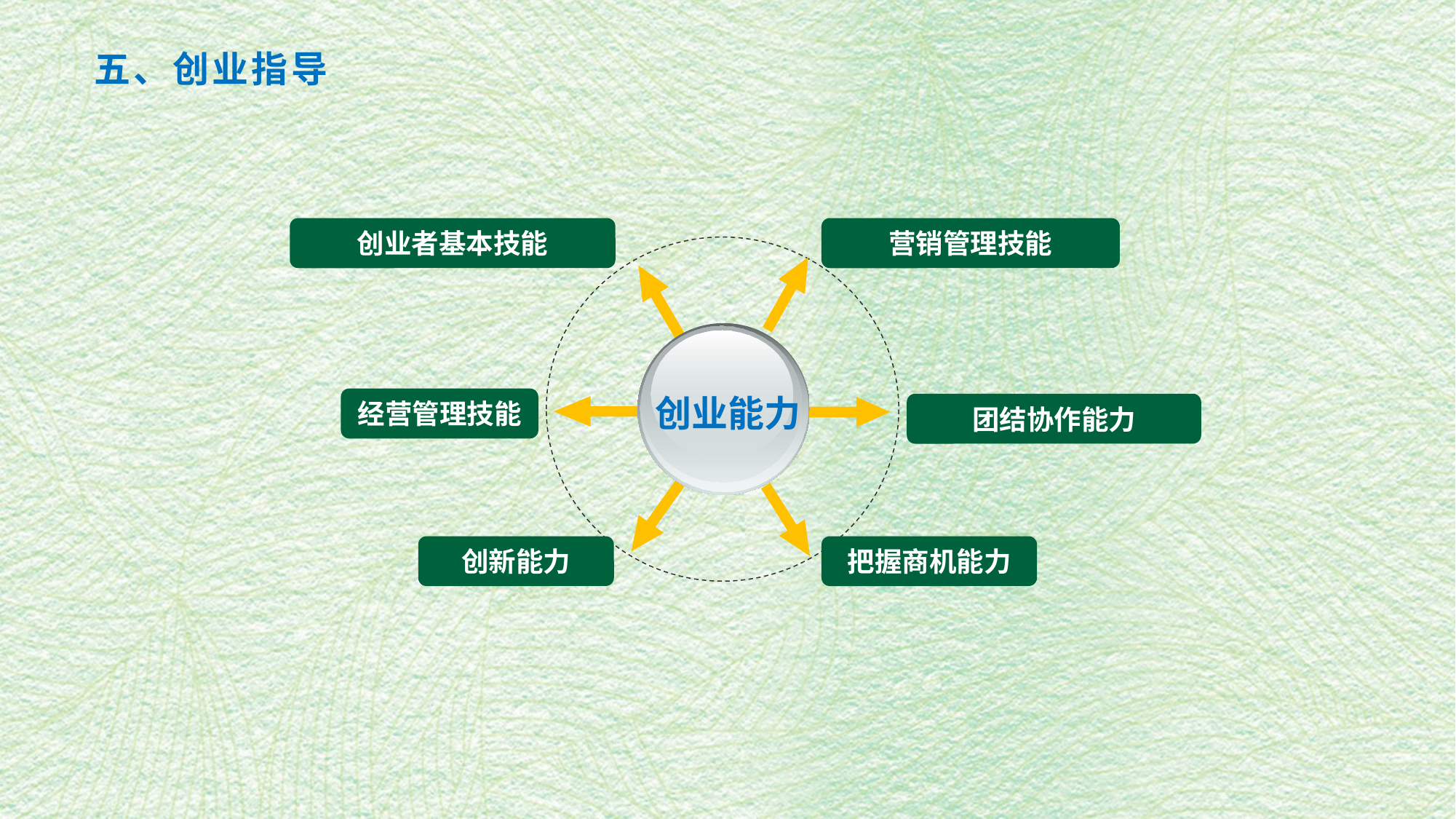

五、创业指导
创业者基本技能
营销管理技能

创业能力
经营管理技能
团结协作能力

创新能力
把握商机能力